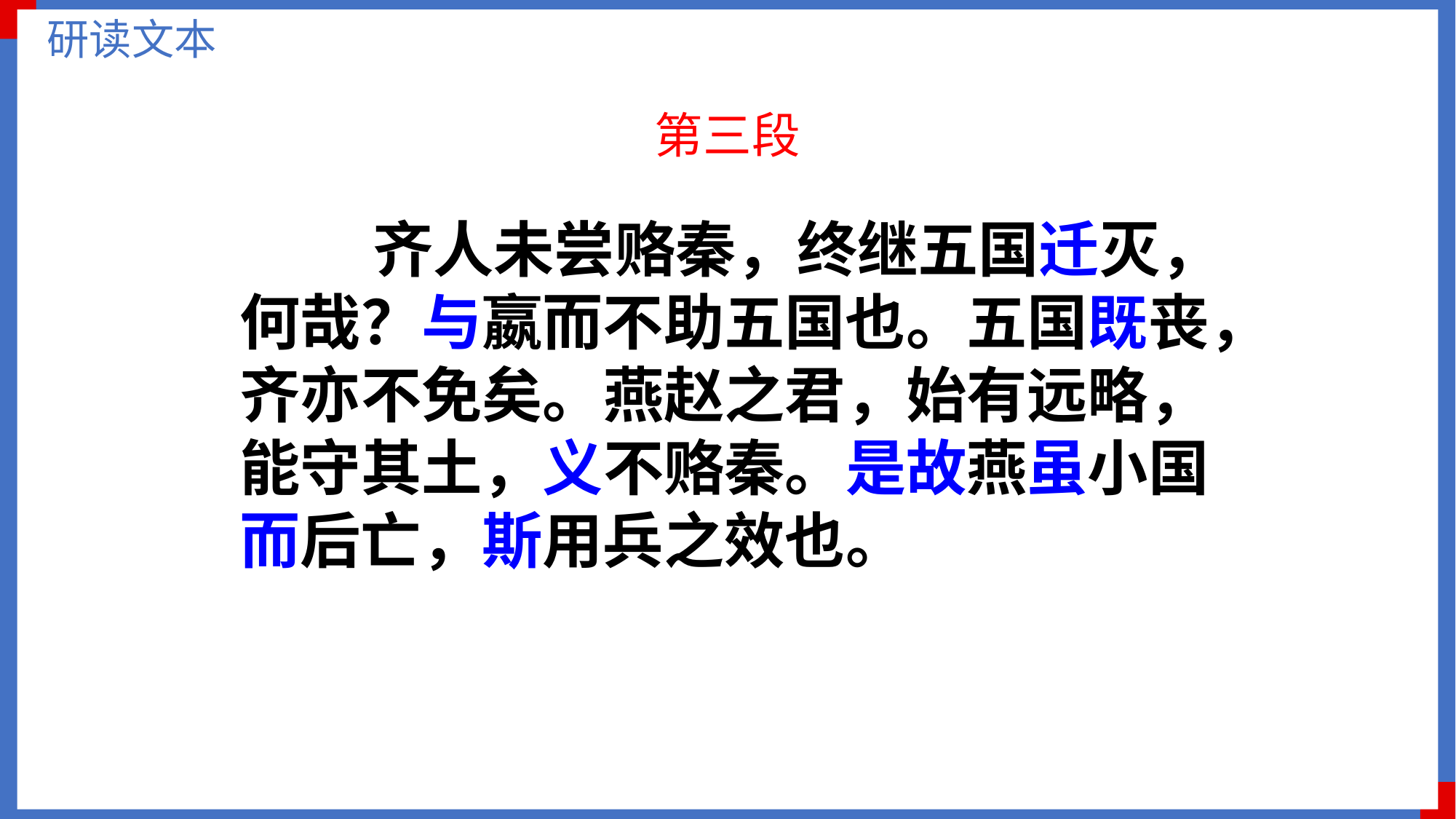

研读文本
第三段
       齐人未尝赂秦，终继五国迁灭，何哉？与嬴而不助五国也。五国既丧，齐亦不免矣。燕赵之君，始有远略，能守其土，义不赂秦。是故燕虽小国而后亡，斯用兵之效也。